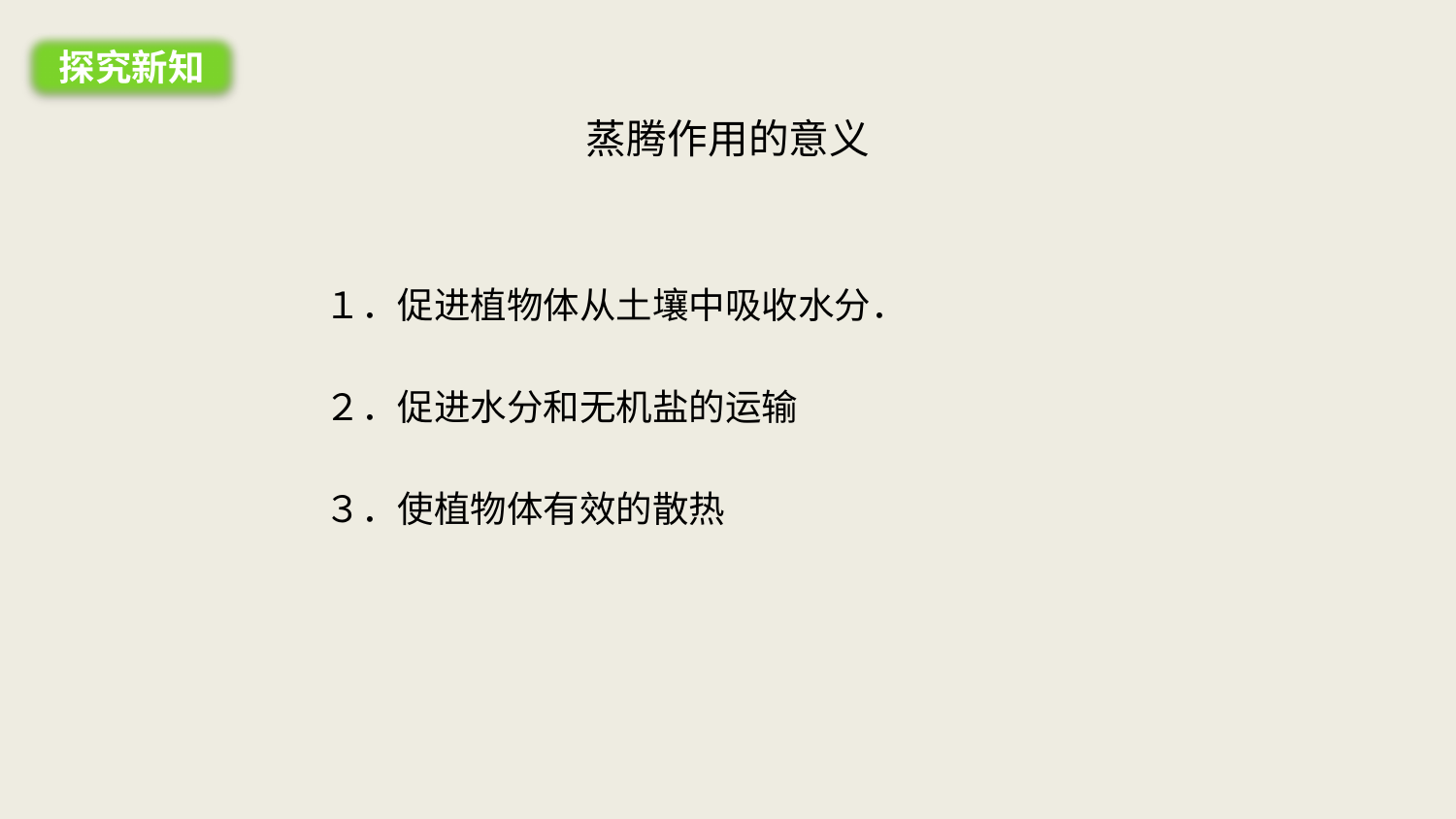

探究新知
# 蒸腾作用的意义
１．促进植物体从土壤中吸收水分．

２．促进水分和无机盐的运输

３．使植物体有效的散热